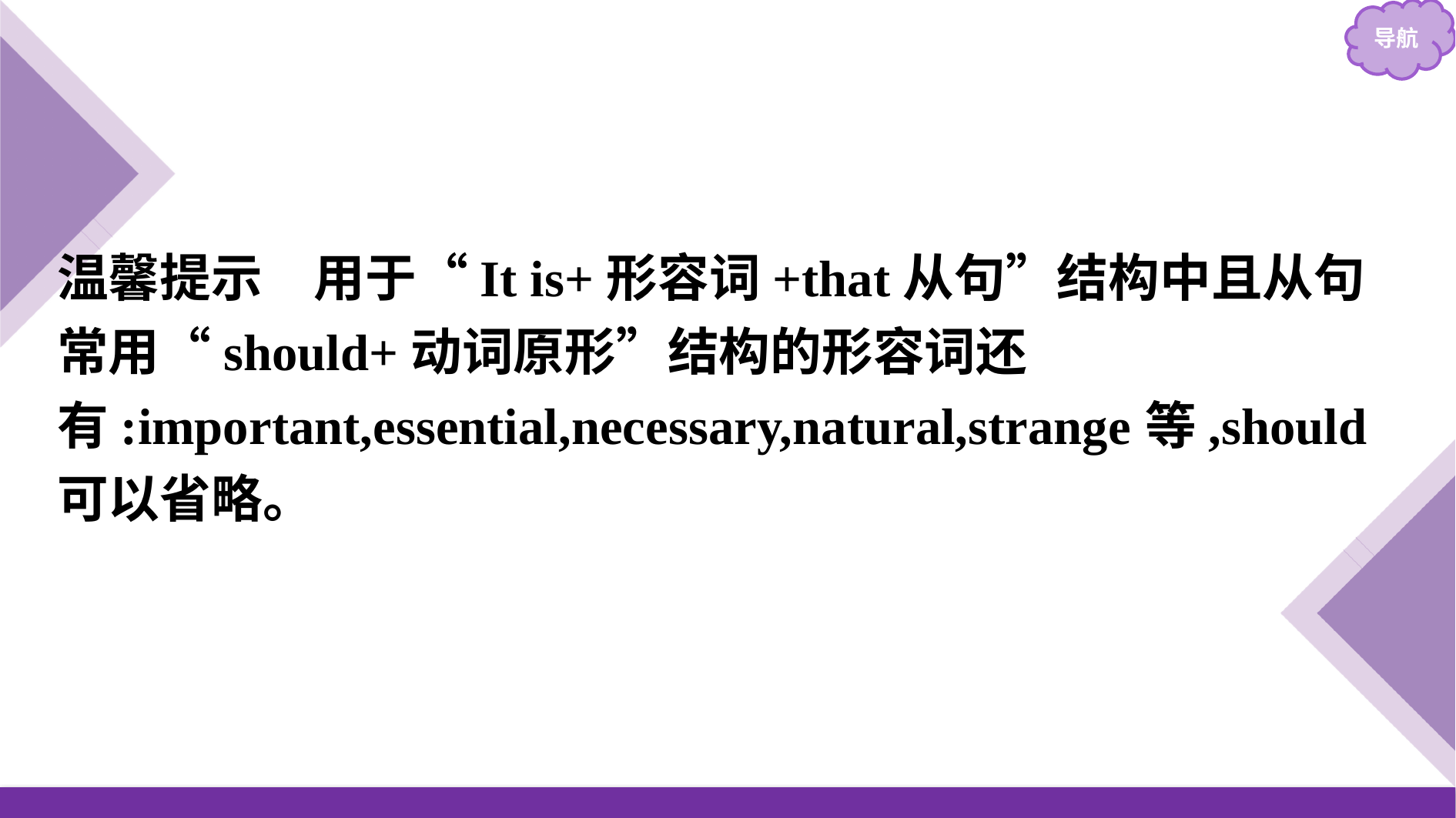

温馨提示　用于“It is+形容词+that从句”结构中且从句常用“should+动词原形”结构的形容词还有:important,essential,necessary,natural,strange等,should可以省略。